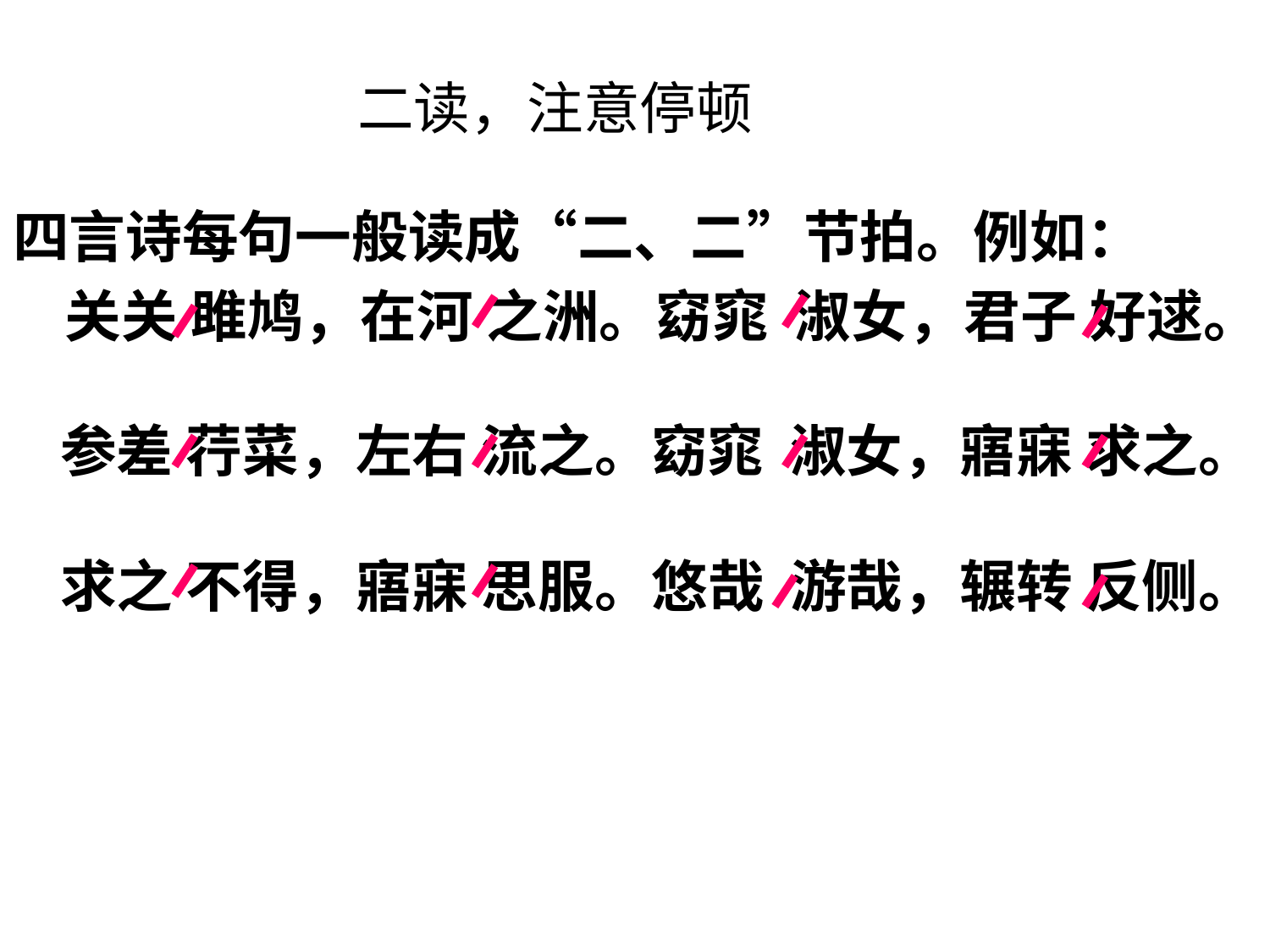

二读，注意停顿

四言诗每句一般读成“二、二”节拍。例如：
   关关 雎鸠，在河 之洲。窈窕  淑女，君子 好逑。
参差 荇菜，左右 流之。窈窕  淑女，寤寐 求之。
求之 不得，寤寐 思服。悠哉  游哉，辗转 反侧。